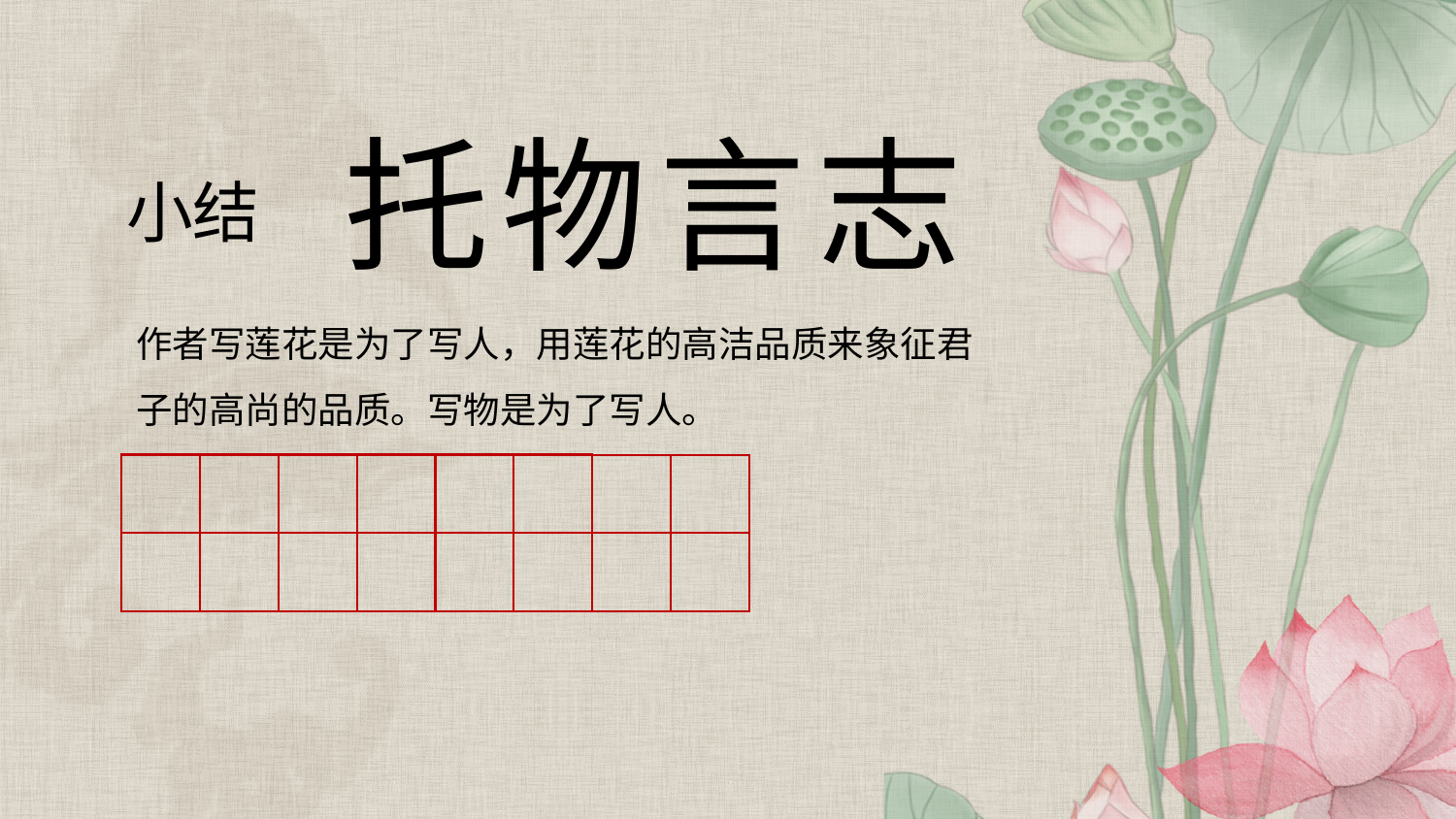

托物言志
小结
作者写莲花是为了写人，用莲花的高洁品质来象征君子的高尚的品质。写物是为了写人。